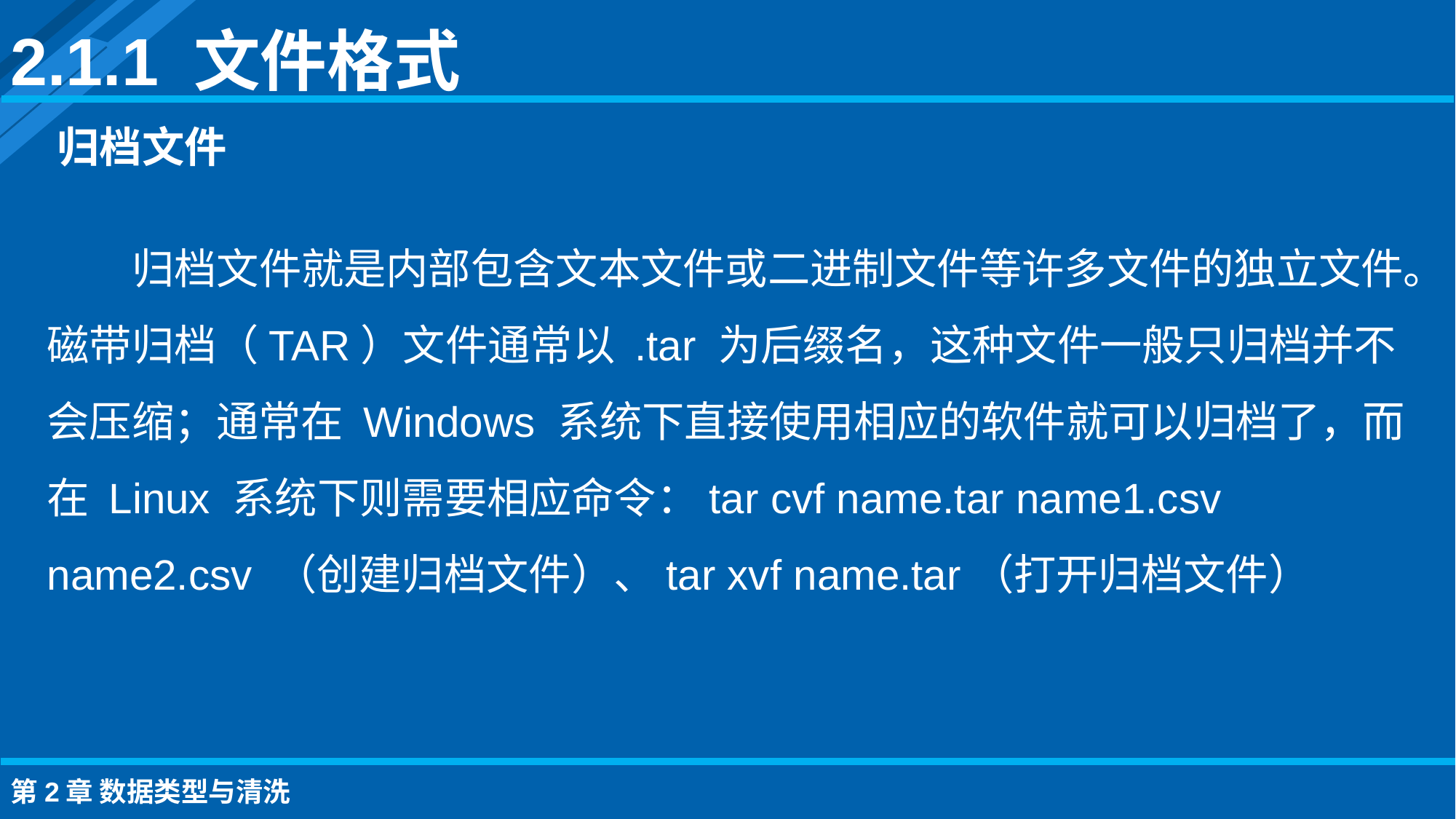

2.1.1 文件格式

归档文件
归档文件就是内部包含文本文件或二进制文件等许多文件的独立文件。磁带归档（TAR）文件通常以 .tar 为后缀名，这种文件一般只归档并不会压缩；通常在 Windows 系统下直接使用相应的软件就可以归档了，而在 Linux 系统下则需要相应命令：tar cvf name.tar name1.csv name2.csv （创建归档文件）、tar xvf name.tar（打开归档文件）
第2章 数据类型与清洗